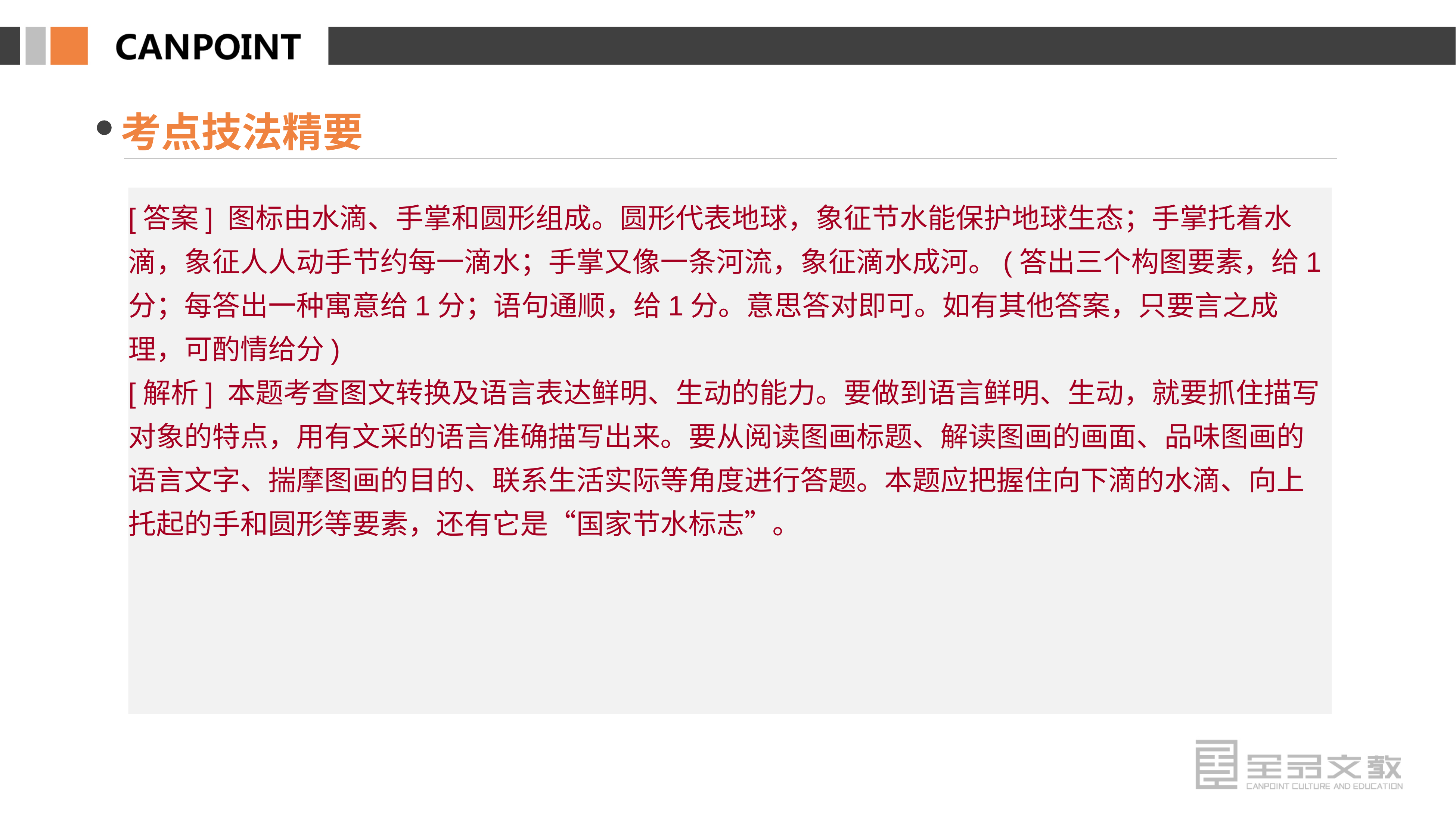

考点技法精要

[答案] 图标由水滴、手掌和圆形组成。圆形代表地球，象征节水能保护地球生态；手掌托着水滴，象征人人动手节约每一滴水；手掌又像一条河流，象征滴水成河。(答出三个构图要素，给1分；每答出一种寓意给1分；语句通顺，给1分。意思答对即可。如有其他答案，只要言之成理，可酌情给分)
[解析] 本题考查图文转换及语言表达鲜明、生动的能力。要做到语言鲜明、生动，就要抓住描写对象的特点，用有文采的语言准确描写出来。要从阅读图画标题、解读图画的画面、品味图画的语言文字、揣摩图画的目的、联系生活实际等角度进行答题。本题应把握住向下滴的水滴、向上托起的手和圆形等要素，还有它是“国家节水标志”。